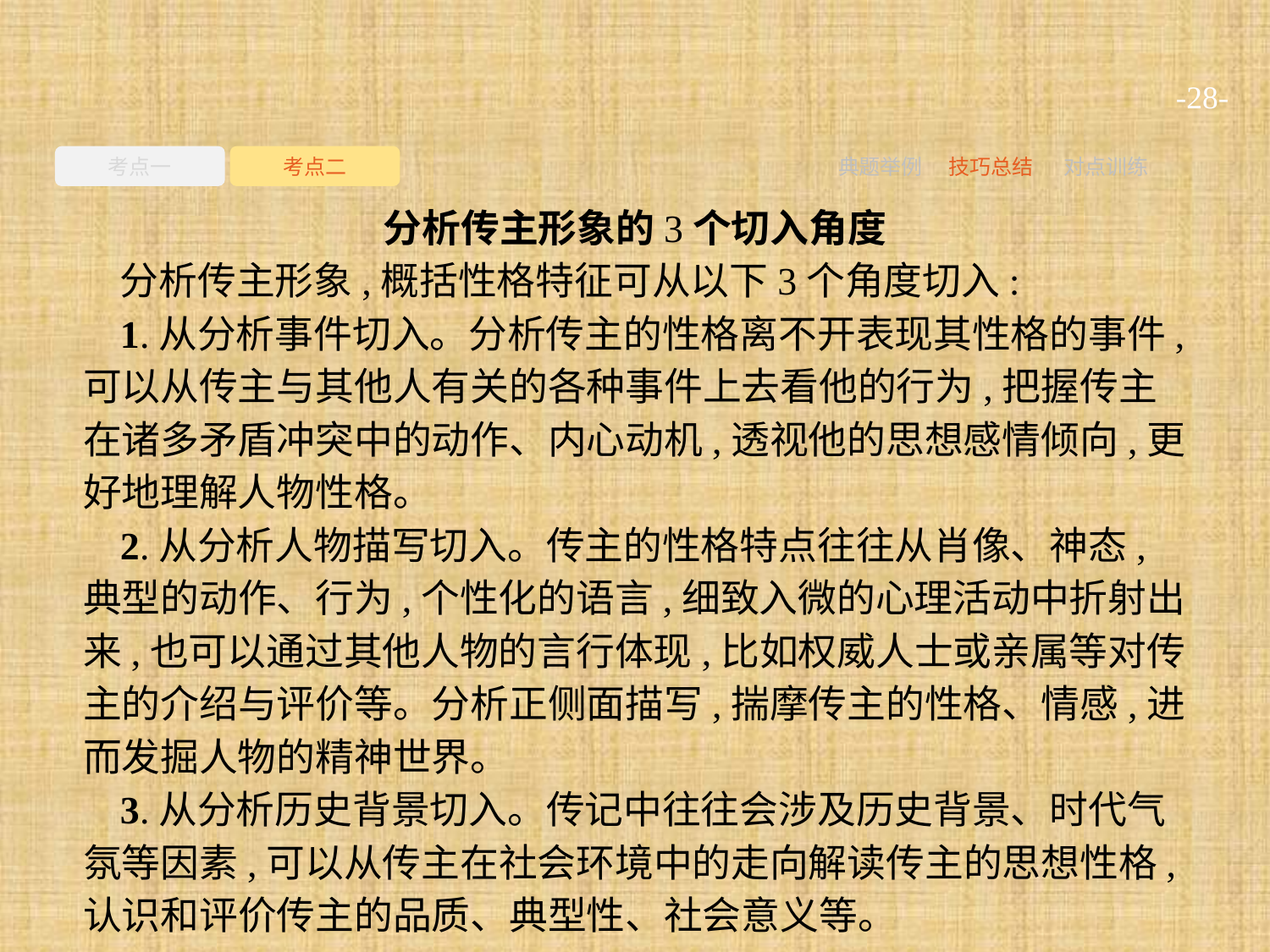

-28-
考点一
考点二
典题举例
技巧总结
对点训练
分析传主形象的3个切入角度
分析传主形象,概括性格特征可从以下3个角度切入:
1.从分析事件切入。分析传主的性格离不开表现其性格的事件,可以从传主与其他人有关的各种事件上去看他的行为,把握传主在诸多矛盾冲突中的动作、内心动机,透视他的思想感情倾向,更好地理解人物性格。
2.从分析人物描写切入。传主的性格特点往往从肖像、神态,典型的动作、行为,个性化的语言,细致入微的心理活动中折射出来,也可以通过其他人物的言行体现,比如权威人士或亲属等对传主的介绍与评价等。分析正侧面描写,揣摩传主的性格、情感,进而发掘人物的精神世界。
3.从分析历史背景切入。传记中往往会涉及历史背景、时代气氛等因素,可以从传主在社会环境中的走向解读传主的思想性格,认识和评价传主的品质、典型性、社会意义等。